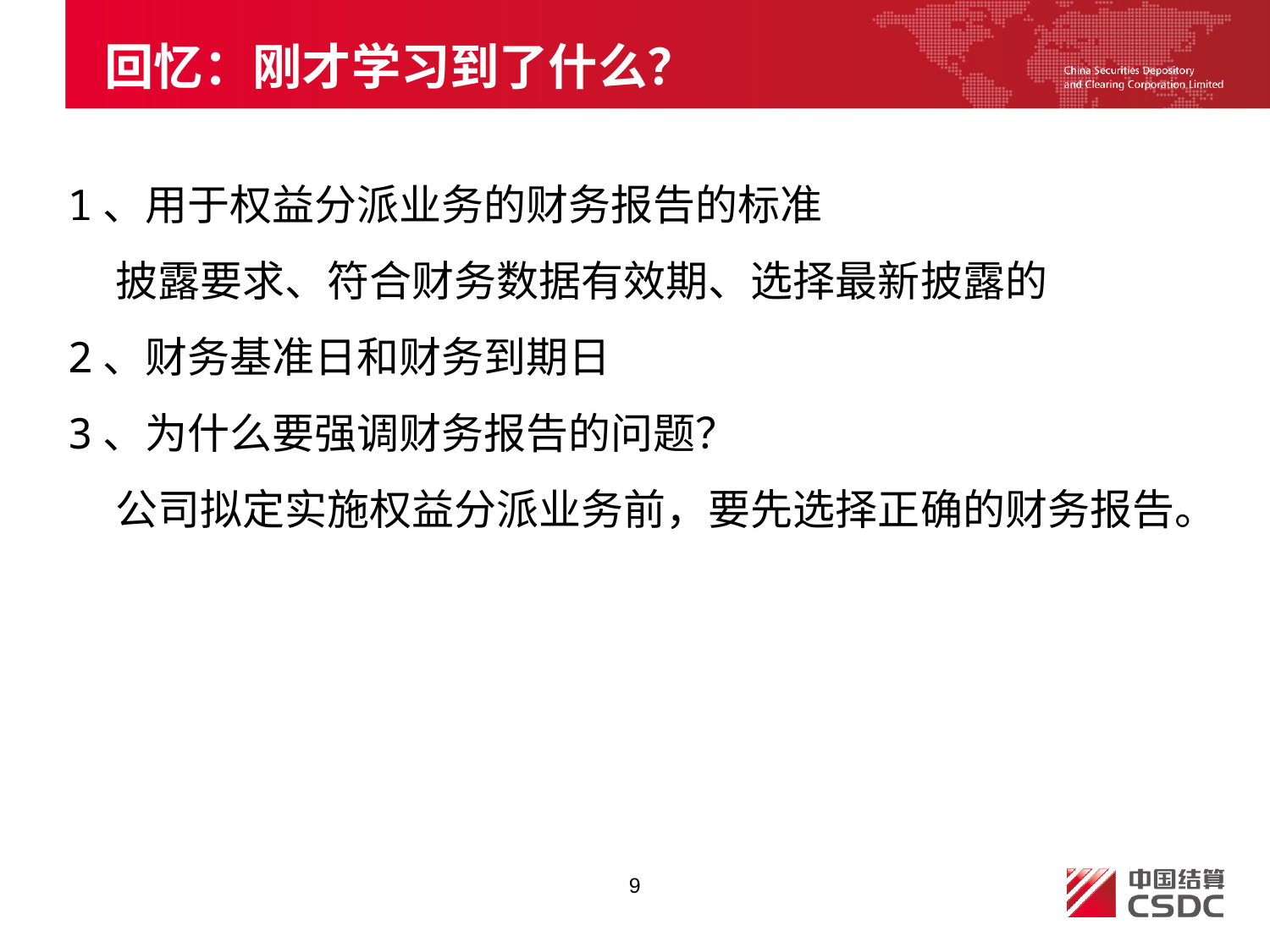

# 回忆：刚才学习到了什么？
1、用于权益分派业务的财务报告的标准
    披露要求、符合财务数据有效期、选择最新披露的
2、财务基准日和财务到期日
3、为什么要强调财务报告的问题？
    公司拟定实施权益分派业务前，要先选择正确的财务报告。

9